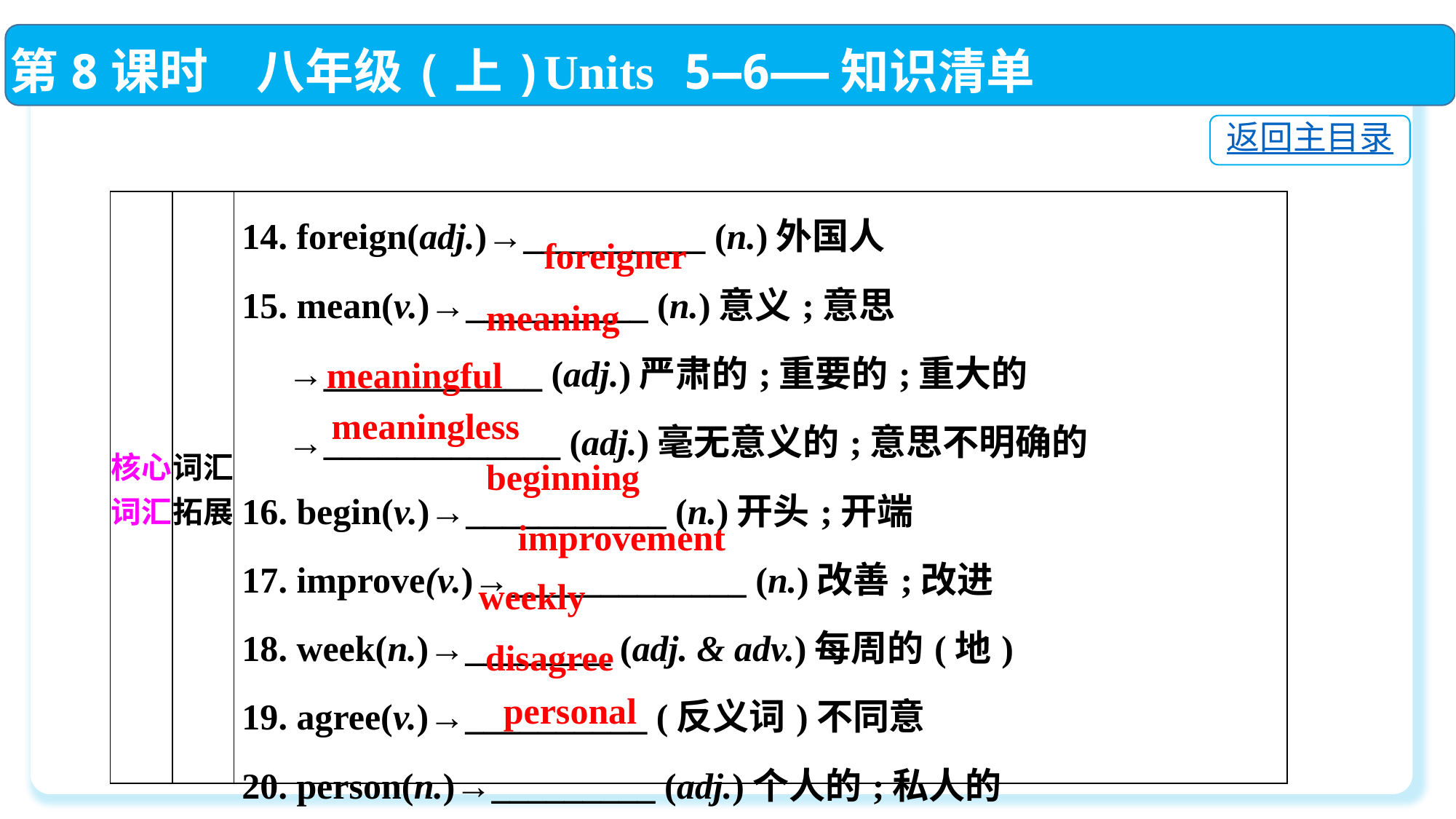

第8课时　八年级(上)Units 5—6——知识清单

返回主目录
| 核心词汇 | 词汇拓展 | 14. foreign(adj.)→\_\_\_\_\_\_\_\_\_\_ (n.)外国人 15. mean(v.)→\_\_\_\_\_\_\_\_\_\_ (n.)意义;意思 →\_\_\_\_\_\_\_\_\_\_\_\_ (adj.)严肃的;重要的;重大的 →\_\_\_\_\_\_\_\_\_\_\_\_\_ (adj.)毫无意义的;意思不明确的 16. begin(v.)→\_\_\_\_\_\_\_\_\_\_\_ (n.)开头;开端 17. improve(v.)→\_\_\_\_\_\_\_\_\_\_\_\_\_ (n.)改善;改进 18. week(n.)→\_\_\_\_\_\_\_\_ (adj. & adv.)每周的(地) 19. agree(v.)→\_\_\_\_\_\_\_\_\_\_ (反义词)不同意 20. person(n.)→\_\_\_\_\_\_\_\_\_ (adj.)个人的;私人的 |
| --- | --- | --- |

foreigner
meaning
meaningful
meaningless
beginning
improvement
weekly
disagree
personal